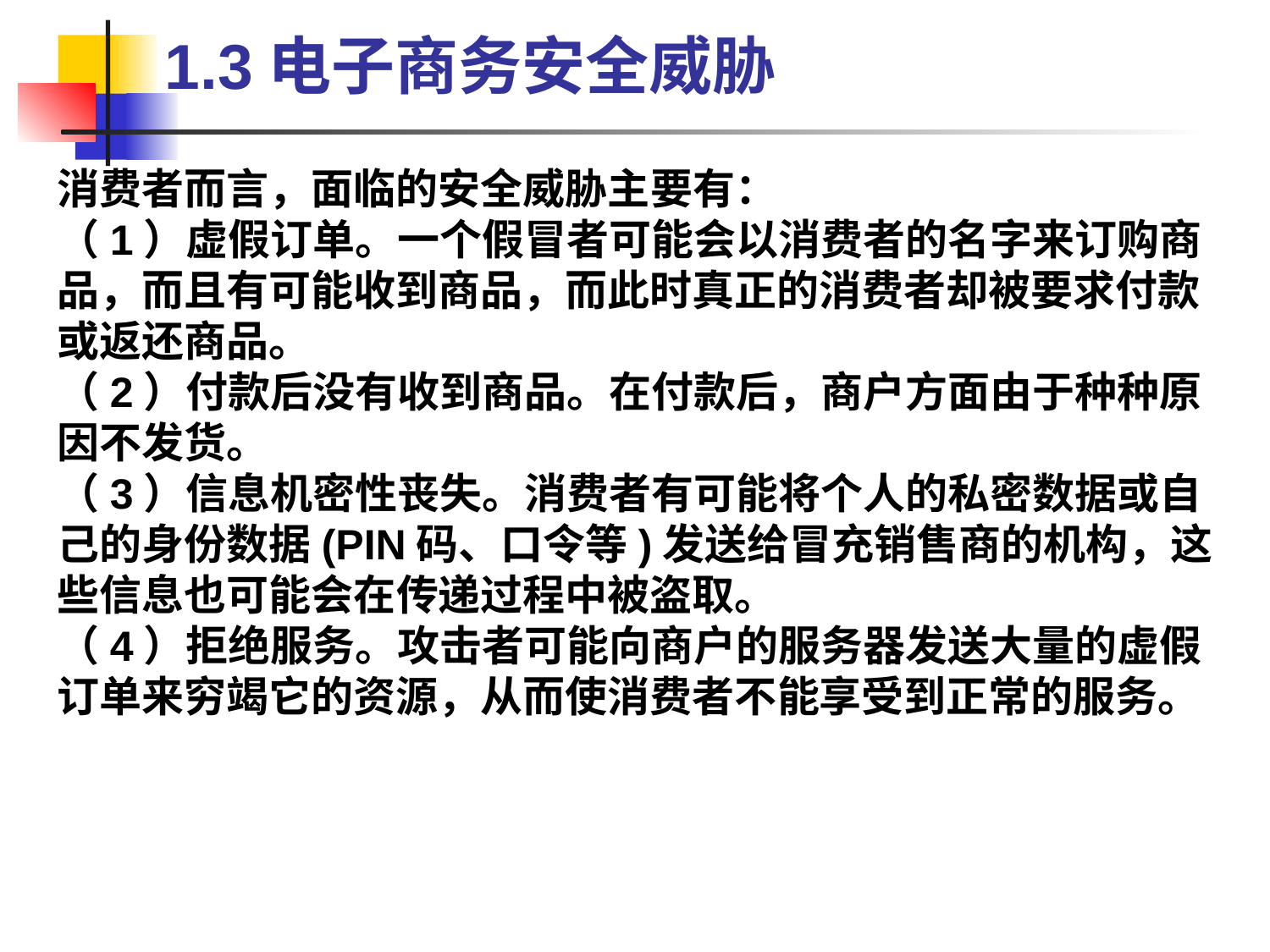

1.3电子商务安全威胁
消费者而言，面临的安全威胁主要有：
（1）虚假订单。一个假冒者可能会以消费者的名字来订购商品，而且有可能收到商品，而此时真正的消费者却被要求付款或返还商品。
（2）付款后没有收到商品。在付款后，商户方面由于种种原因不发货。
（3）信息机密性丧失。消费者有可能将个人的私密数据或自己的身份数据(PIN码、口令等)发送给冒充销售商的机构，这些信息也可能会在传递过程中被盗取。
（4）拒绝服务。攻击者可能向商户的服务器发送大量的虚假订单来穷竭它的资源，从而使消费者不能享受到正常的服务。